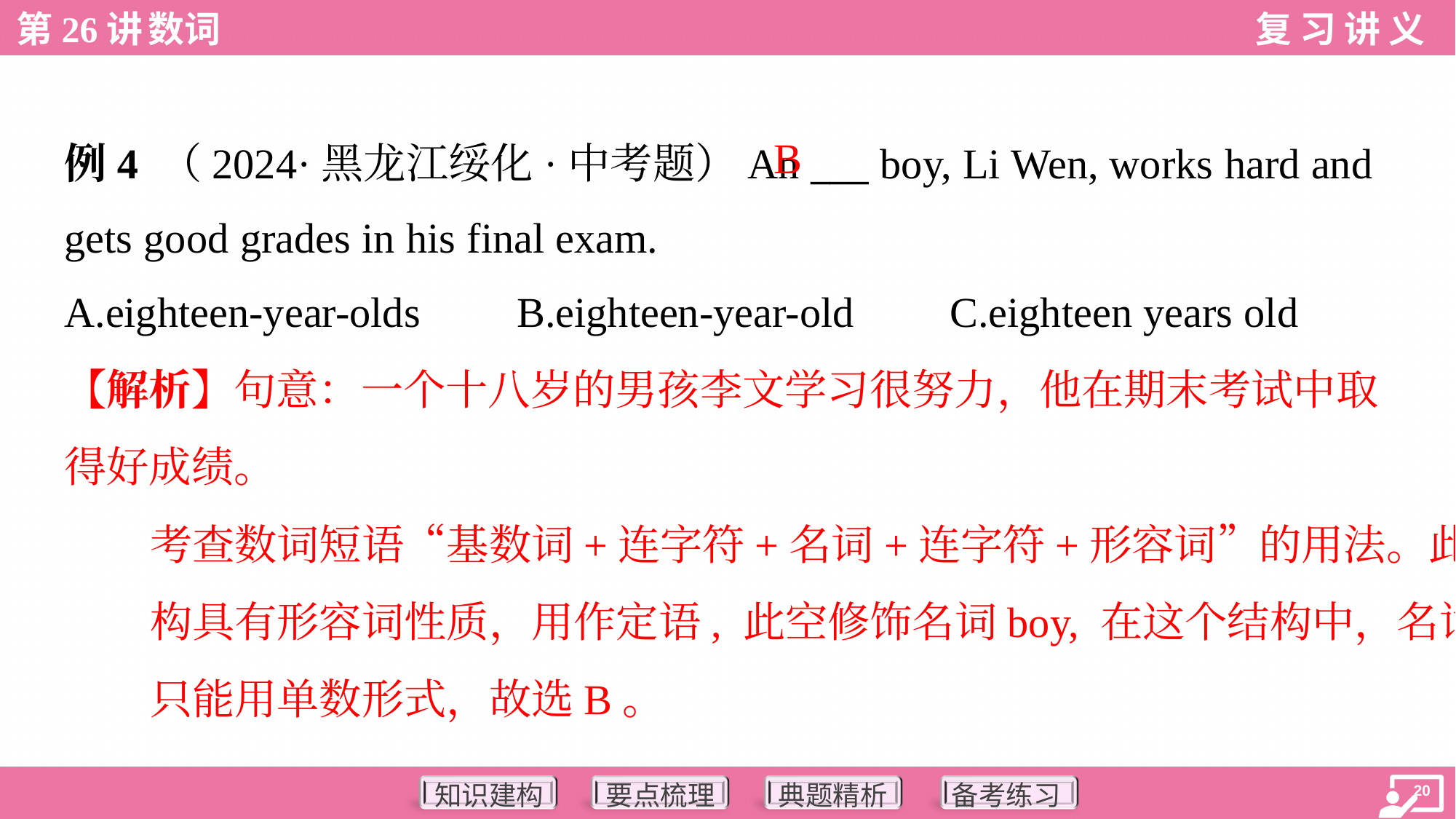

B
例4 （2024·黑龙江绥化·中考题）An ___ boy, Li Wen, works hard and
gets good grades in his final exam.
A.eighteen-year-olds	B.eighteen-year-old	C.eighteen years old
【解析】句意：一个十八岁的男孩李文学习很努力，他在期末考试中取
得好成绩。
考查数词短语“基数词+连字符+名词+连字符+形容词”的用法。此结
构具有形容词性质，用作定语, 此空修饰名词boy, 在这个结构中，名词
只能用单数形式，故选B。